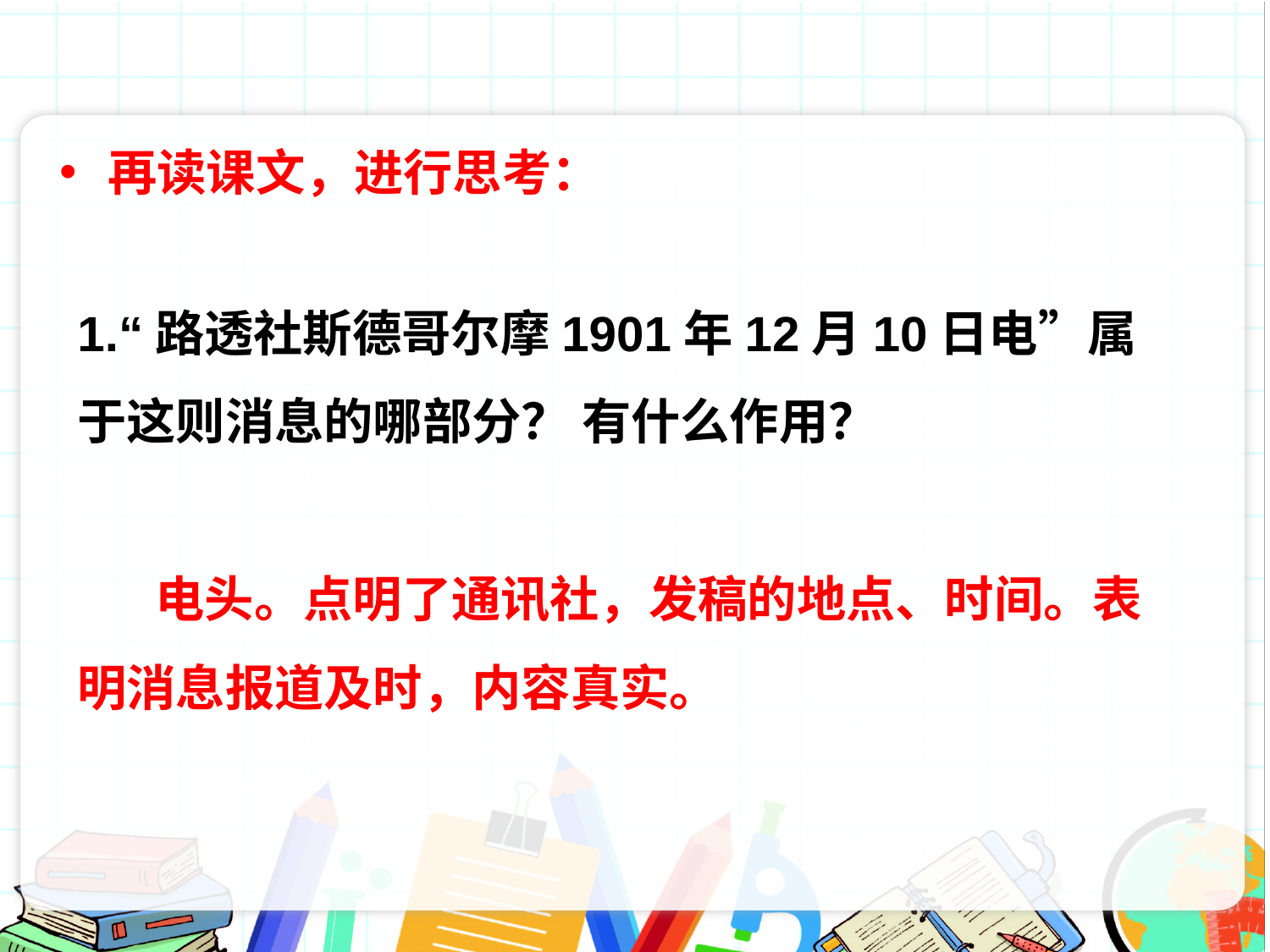

再读课文，进行思考：
1.“路透社斯德哥尔摩1901年12月10日电”属于这则消息的哪部分？ 有什么作用？

      电头。点明了通讯社，发稿的地点、时间。表明消息报道及时，内容真实。